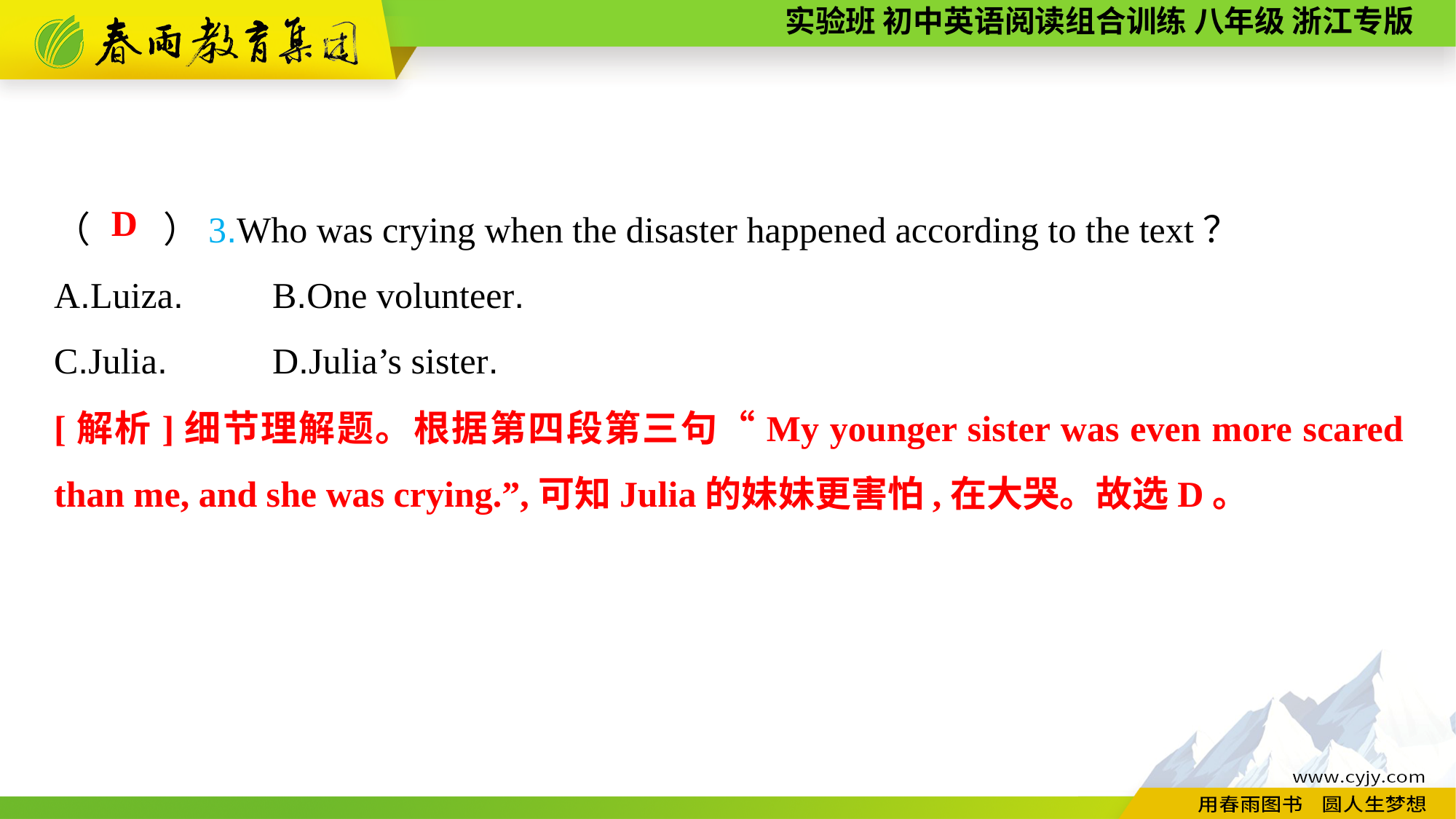

（　　）3.Who was crying when the disaster happened according to the text？
A.Luiza.	B.One volunteer.
C.Julia.	D.Julia’s sister.
D
[解析]细节理解题。根据第四段第三句“My younger sister was even more scared than me, and she was crying.”,可知Julia的妹妹更害怕,在大哭。故选D。